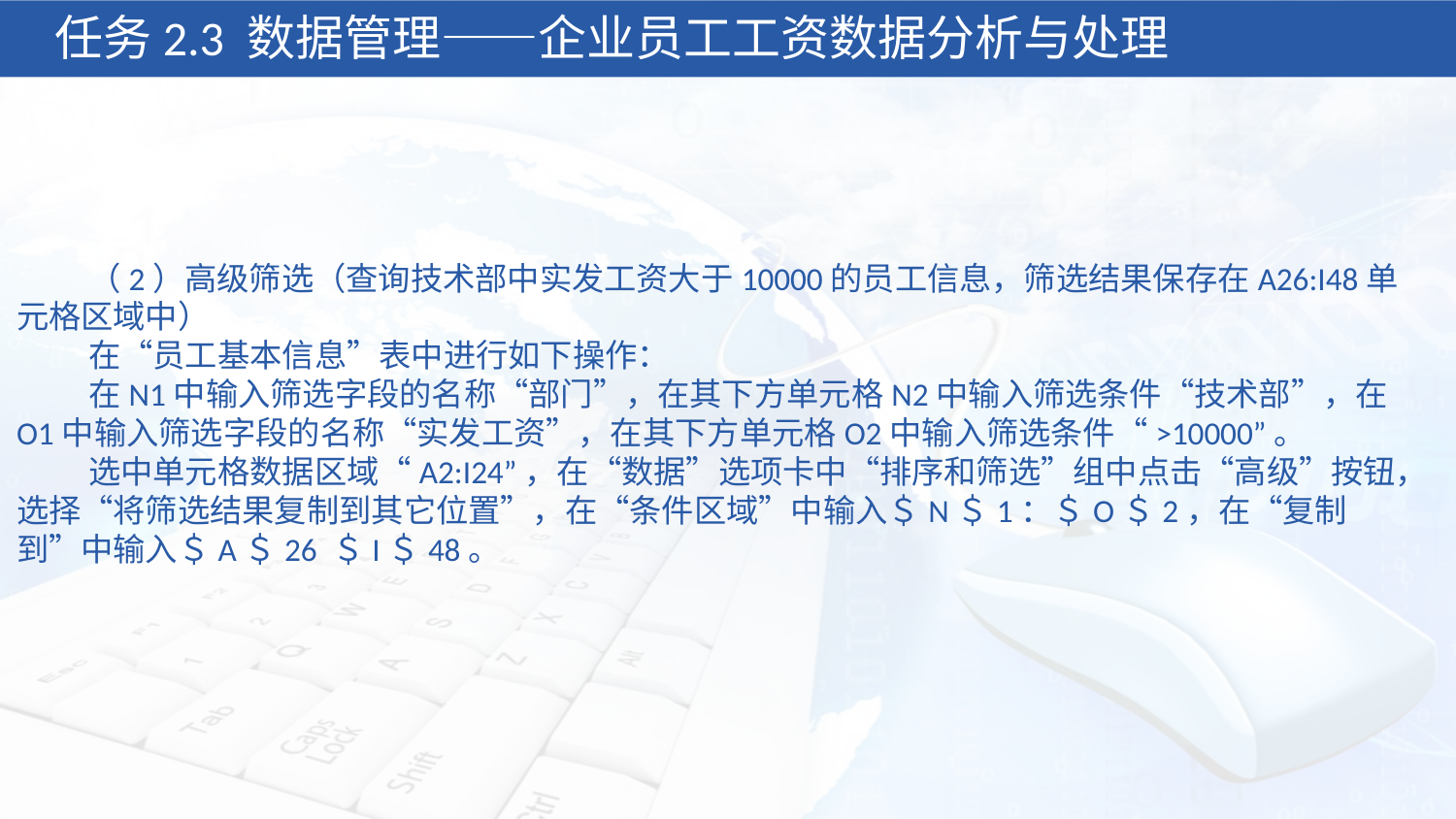

任务2.3 数据管理——企业员工工资数据分析与处理
   （2）高级筛选（查询技术部中实发工资大于10000的员工信息，筛选结果保存在A26:I48单元格区域中）
   在“员工基本信息”表中进行如下操作：
   在N1中输入筛选字段的名称“部门”，在其下方单元格N2中输入筛选条件“技术部”，在O1中输入筛选字段的名称“实发工资”，在其下方单元格O2中输入筛选条件“>10000”。
   选中单元格数据区域“A2:I24”，在“数据”选项卡中“排序和筛选”组中点击“高级”按钮，选择“将筛选结果复制到其它位置”，在“条件区域”中输入＄N＄1：＄O＄2，在“复制到”中输入＄A＄26 ＄I＄48。